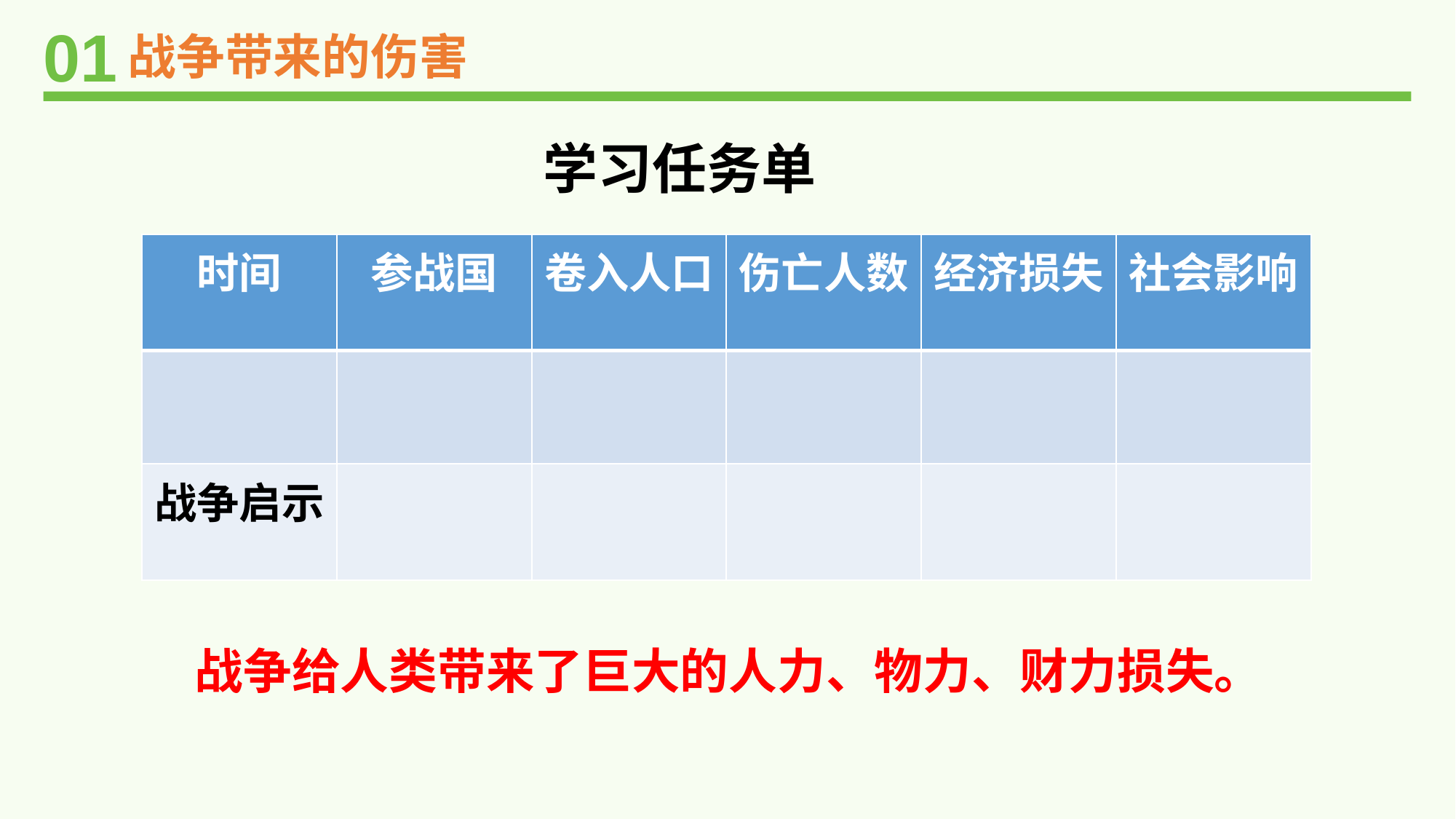

01
战争带来的伤害

学习任务单
| 时间 | 参战国 | 卷入人口 | 伤亡人数 | 经济损失 | 社会影响 |
| --- | --- | --- | --- | --- | --- |
|  |  |  |  |  |  |
| 战争启示 |  |  |  |  |  |
战争给人类带来了巨大的人力、物力、财力损失。